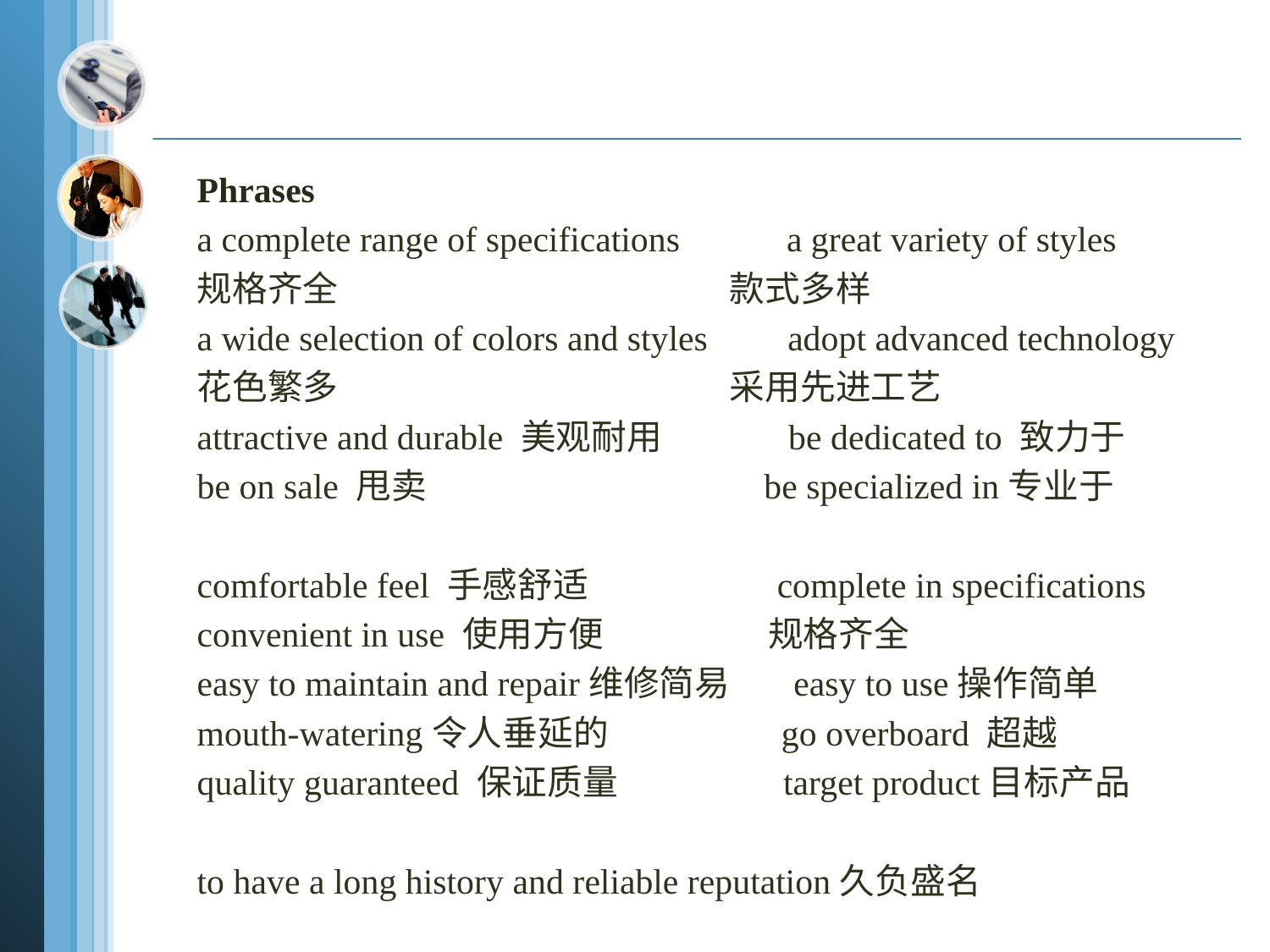

Phrases
a complete range of specifications            a great variety of styles
规格齐全                                                  款式多样
a wide selection of colors and styles         adopt advanced technology
花色繁多                                                  采用先进工艺
attractive and durable 美观耐用               be dedicated to 致力于
be on sale 甩卖                                          be specialized in专业于

comfortable feel 手感舒适                       complete in specifications
convenient in use 使用方便                     规格齐全
easy to maintain and repair维修简易       easy to use操作简单
mouth-watering令人垂延的                     go overboard 超越
quality guaranteed 保证质量                    target product目标产品

to have a long history and reliable reputation久负盛名